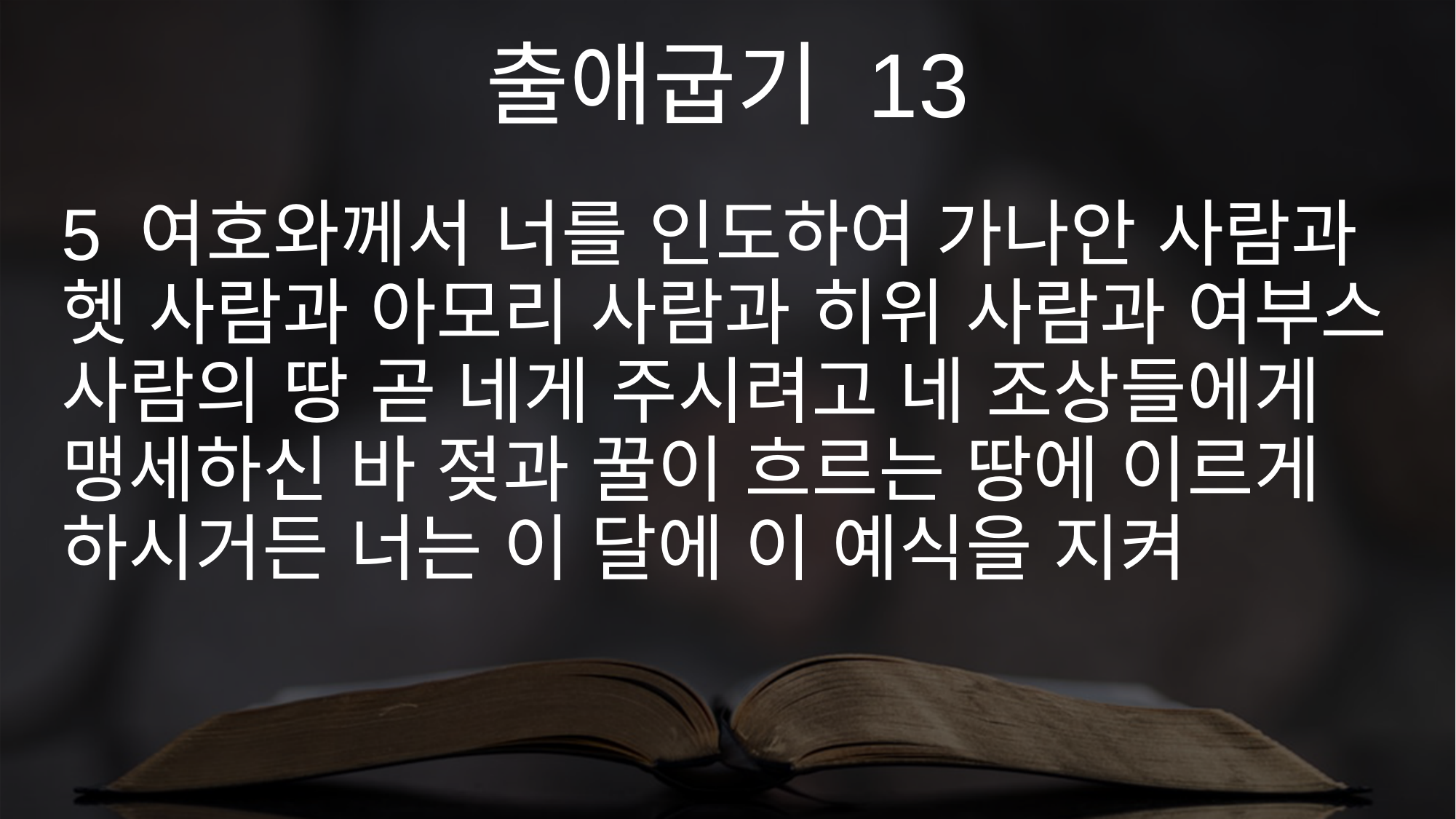

출애굽기 13
5 여호와께서 너를 인도하여 가나안 사람과 헷 사람과 아모리 사람과 히위 사람과 여부스 사람의 땅 곧 네게 주시려고 네 조상들에게 맹세하신 바 젖과 꿀이 흐르는 땅에 이르게 하시거든 너는 이 달에 이 예식을 지켜